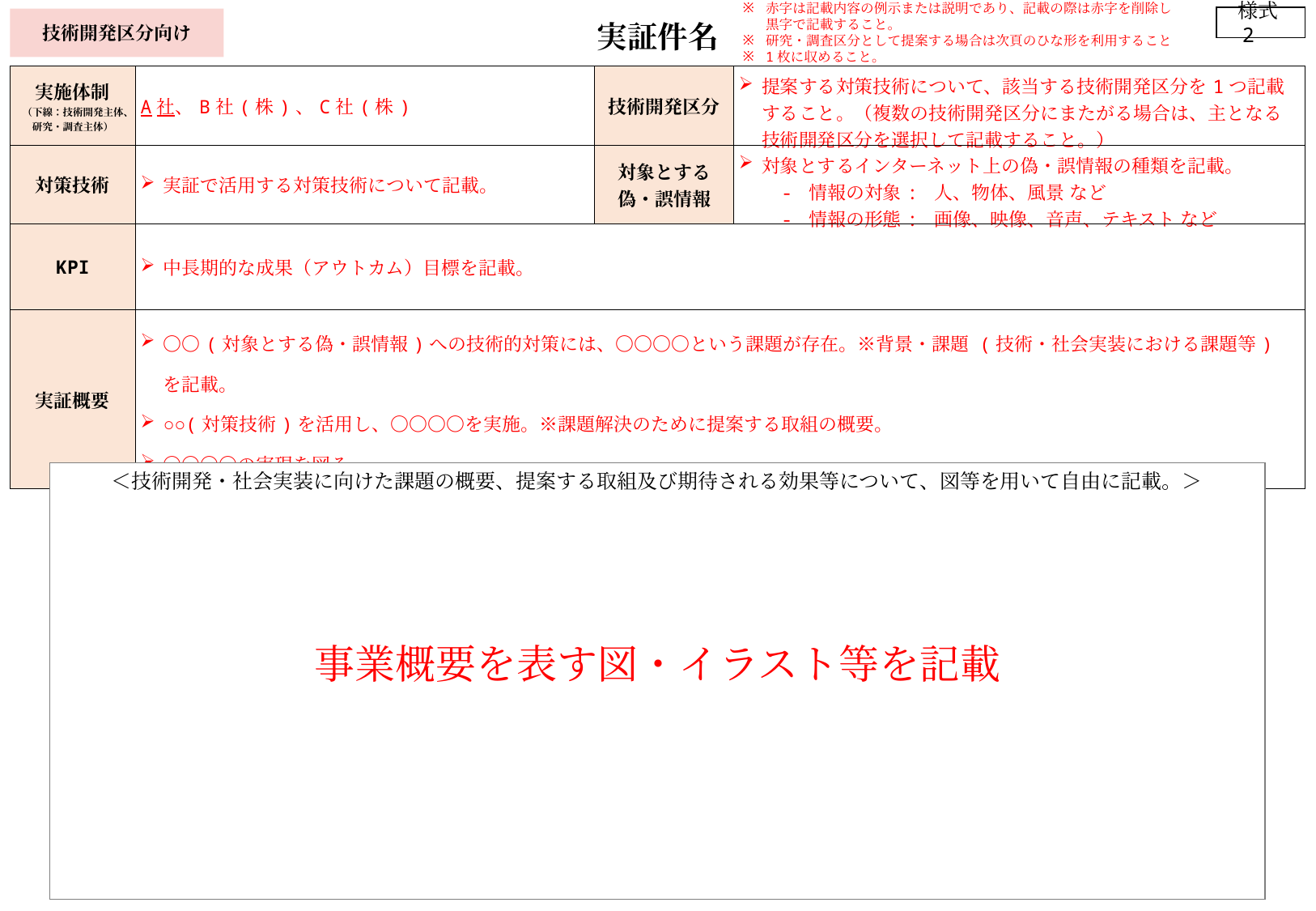

赤字は記載内容の例示または説明であり、記載の際は赤字を削除し黒字で記載すること。
研究・調査区分として提案する場合は次頁のひな形を利用すること
1枚に収めること。
様式2
技術開発区分向け
実証件名
| 実施体制 （下線：技術開発主体、研究・調査主体） | A社、B社(株)、C社(株) | 技術開発区分 | 提案する対策技術について、該当する技術開発区分を1つ記載すること。（複数の技術開発区分にまたがる場合は、主となる技術開発区分を選択して記載すること。） |
| --- | --- | --- | --- |
| 対策技術 | 実証で活用する対策技術について記載。 | 対象とする 偽・誤情報 | 対象とするインターネット上の偽・誤情報の種類を記載。 　　- 情報の対象: 人、物体、風景 など 　　- 情報の形態: 画像、映像、音声、テキスト など |
| KPI | 中長期的な成果（アウトカム）目標を記載。 |  |  |
| 実証概要 | 〇〇(対象とする偽・誤情報)への技術的対策には、〇〇〇〇という課題が存在。※背景・課題 (技術・社会実装における課題等) を記載。 ○○(対策技術)を活用し、〇〇〇〇を実施。※課題解決のために提案する取組の概要。 〇〇〇〇の実現を図る。 ※150-300文字程度で、原則としてフォーマットに記載されている文章を用い、○○○○の箇所に提案内容を記載すること。 |  |  |
＜技術開発・社会実装に向けた課題の概要、提案する取組及び期待される効果等について、図等を用いて自由に記載。＞

事業概要を表す図・イラスト等を記載